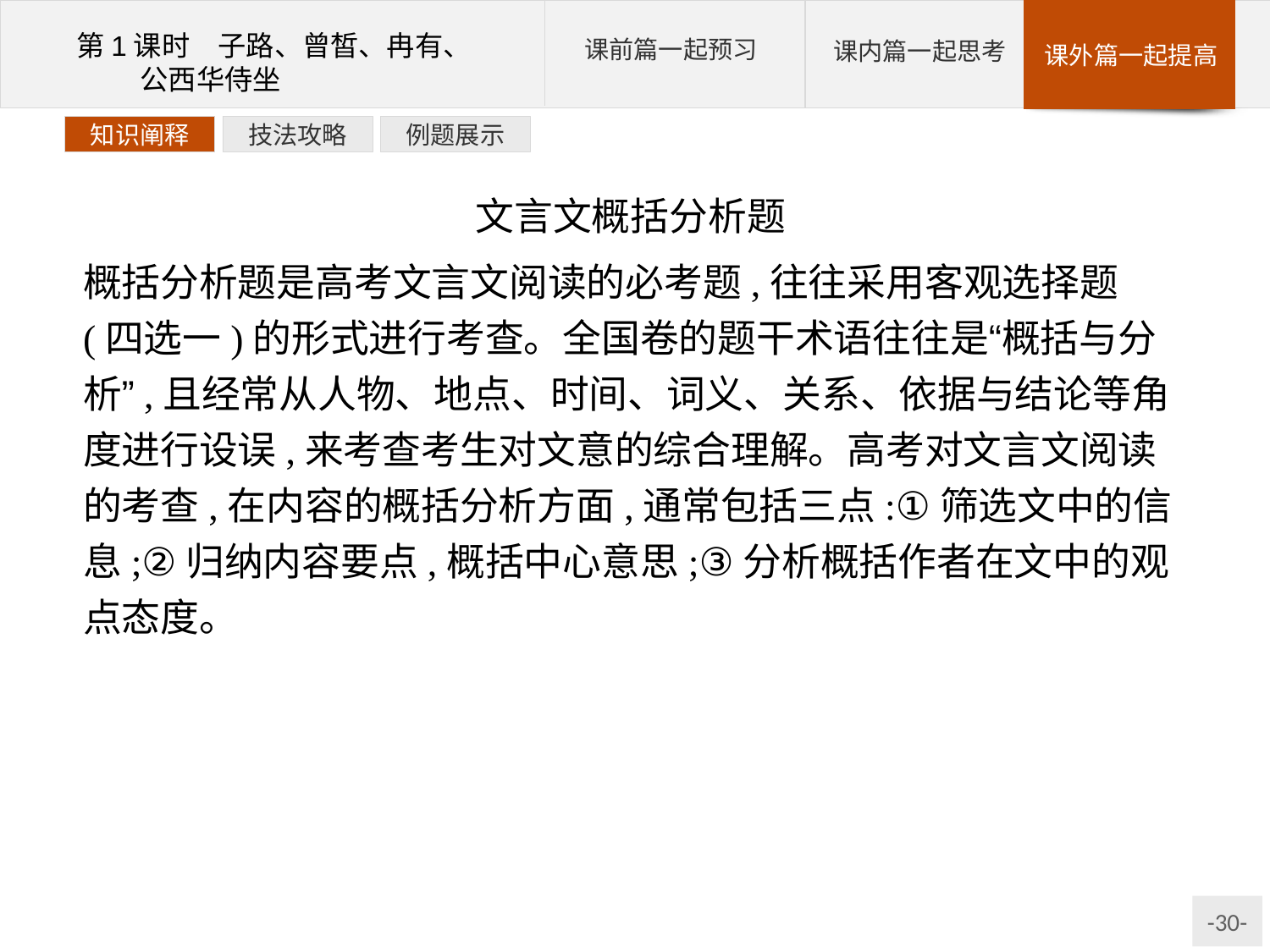

例题展示
技法攻略
知识阐释
文言文概括分析题
概括分析题是高考文言文阅读的必考题,往往采用客观选择题(四选一)的形式进行考查。全国卷的题干术语往往是“概括与分析”,且经常从人物、地点、时间、词义、关系、依据与结论等角度进行设误,来考查考生对文意的综合理解。高考对文言文阅读的考查,在内容的概括分析方面,通常包括三点:①筛选文中的信息;②归纳内容要点,概括中心意思;③分析概括作者在文中的观点态度。